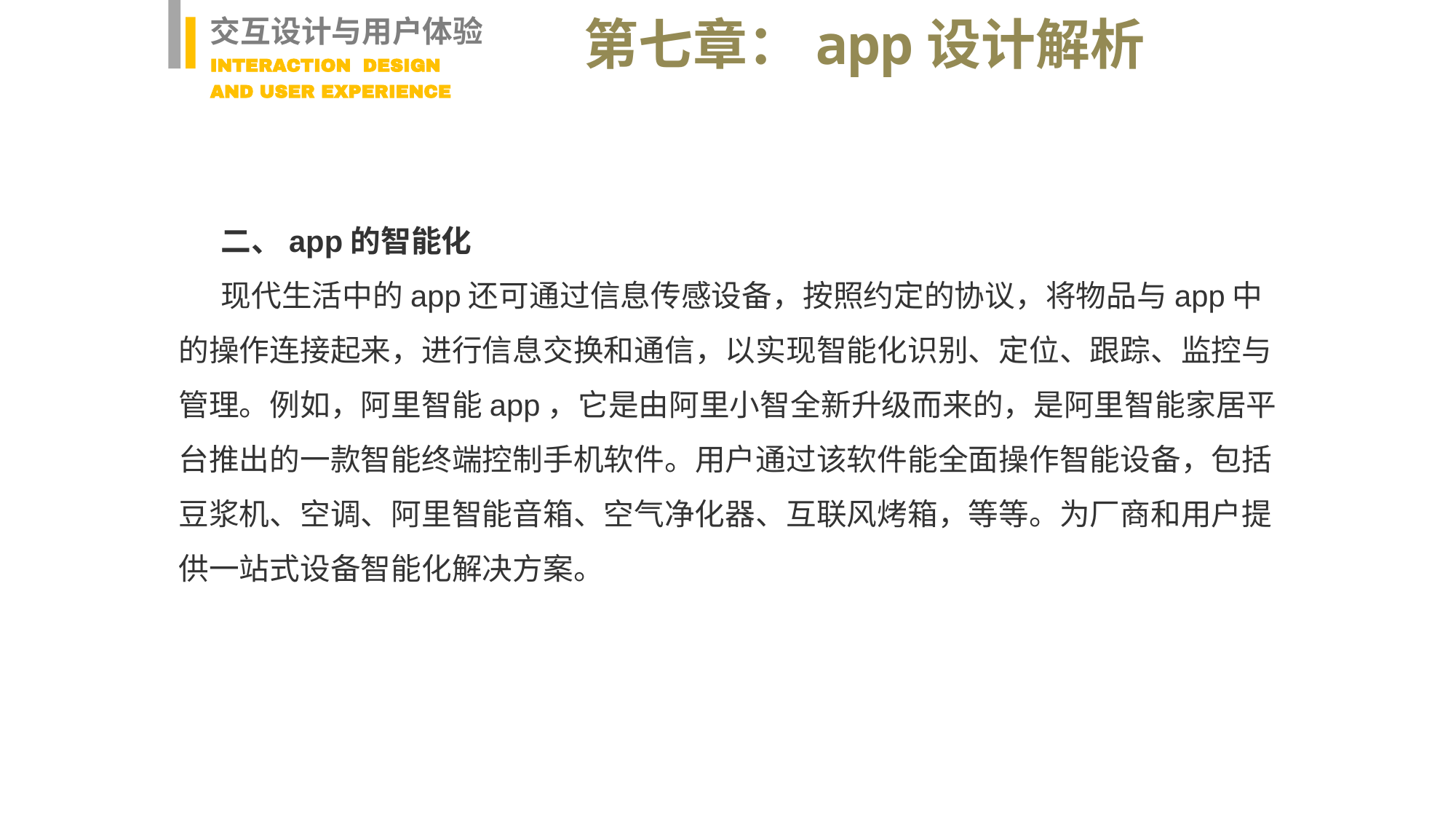

交互设计与用户体验
INTERACTION  DESIGN
AND USER EXPERIENCE
第七章：app设计解析

二、app的智能化
现代生活中的app还可通过信息传感设备，按照约定的协议，将物品与app中的操作连接起来，进行信息交换和通信，以实现智能化识别、定位、跟踪、监控与管理。例如，阿里智能app，它是由阿里小智全新升级而来的，是阿里智能家居平台推出的一款智能终端控制手机软件。用户通过该软件能全面操作智能设备，包括豆浆机、空调、阿里智能音箱、空气净化器、互联风烤箱，等等。为厂商和用户提供一站式设备智能化解决方案。